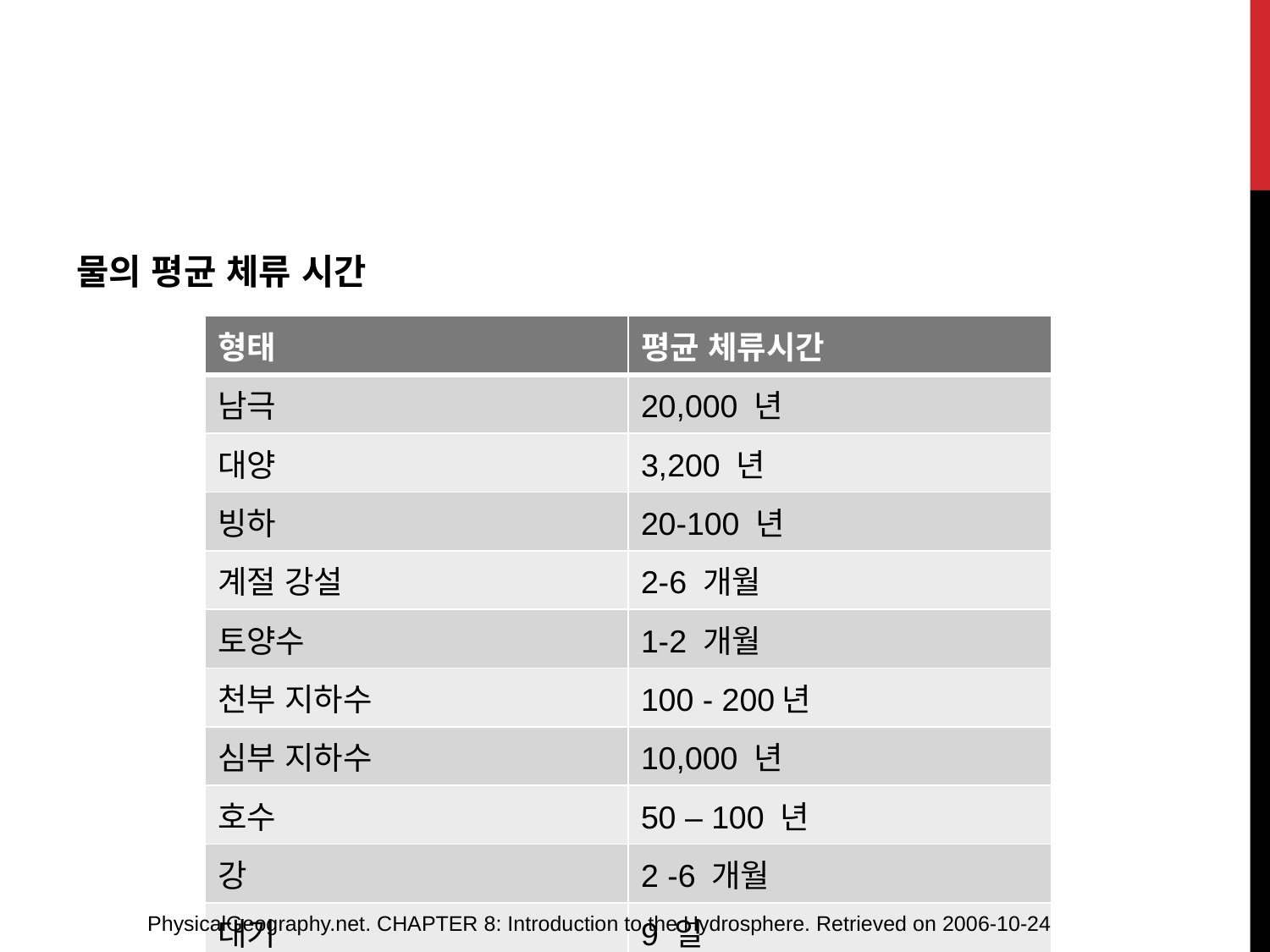

물의 평균 체류 시간

| 형태 | 평균 체류시간 |
| --- | --- |
| 남극 | 20,000 년 |
| 대양 | 3,200 년 |
| 빙하 | 20-100 년 |
| 계절 강설 | 2-6 개월 |
| 토양수 | 1-2 개월 |
| 천부 지하수 | 100 - 200년 |
| 심부 지하수 | 10,000 년 |
| 호수 | 50 – 100 년 |
| 강 | 2 -6 개월 |
| 대기 | 9 일 |
PhysicalGeography.net. CHAPTER 8: Introduction to the Hydrosphere. Retrieved on 2006-10-24